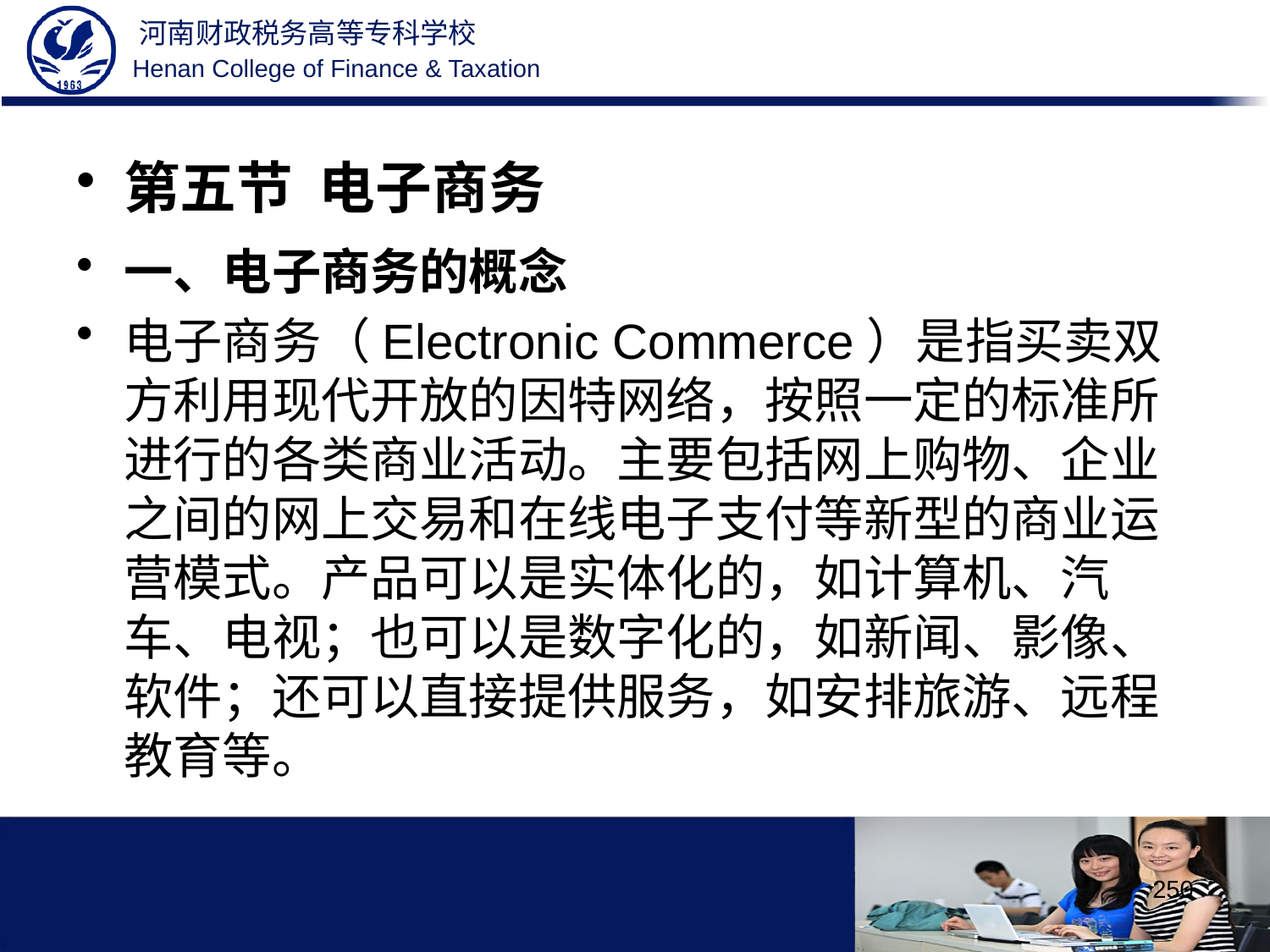

第五节  电子商务
一、电子商务的概念
电子商务（Electronic Commerce）是指买卖双方利用现代开放的因特网络，按照一定的标准所进行的各类商业活动。主要包括网上购物、企业之间的网上交易和在线电子支付等新型的商业运营模式。产品可以是实体化的，如计算机、汽车、电视；也可以是数字化的，如新闻、影像、软件；还可以直接提供服务，如安排旅游、远程教育等。

250